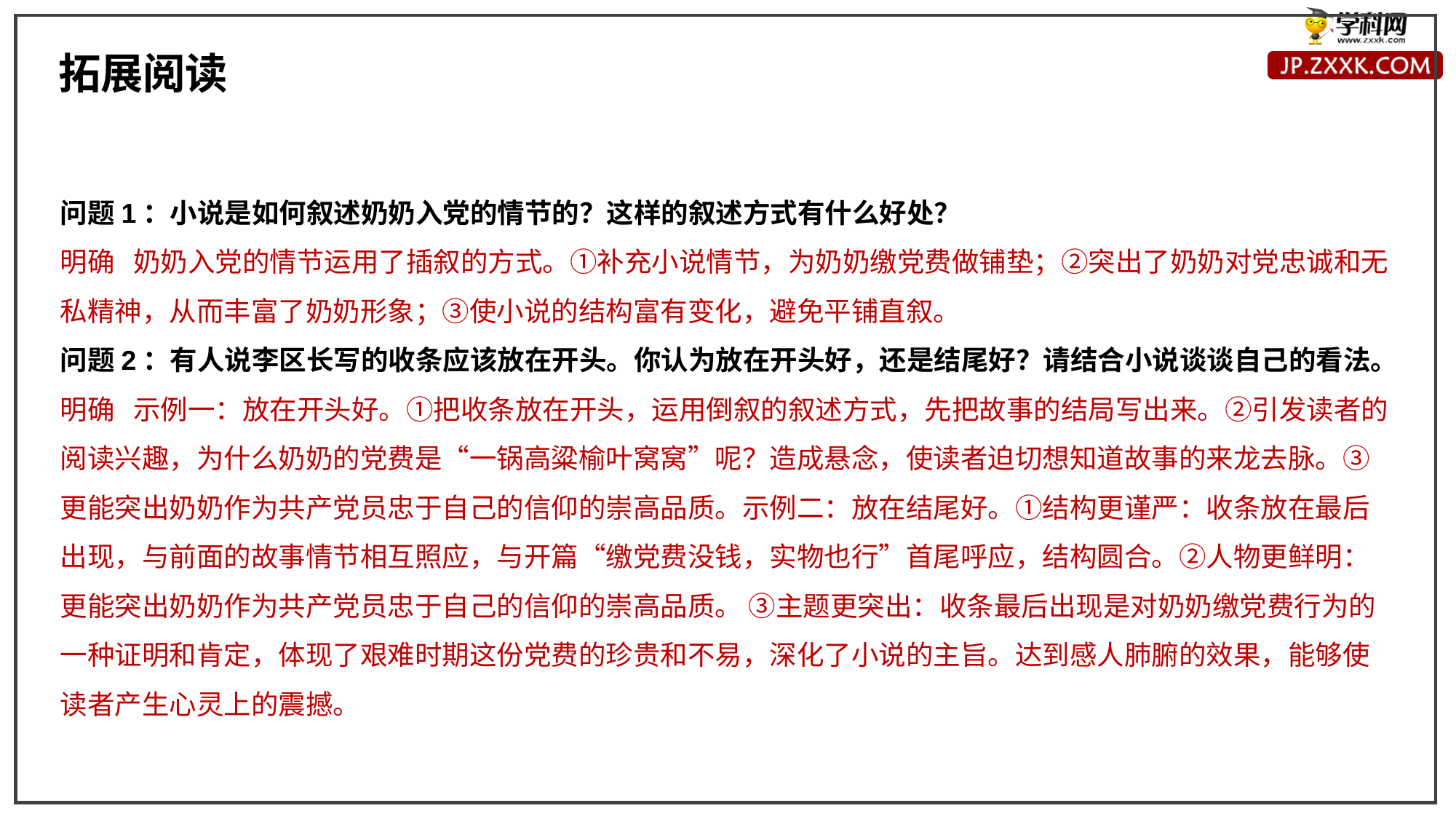

拓展阅读
问题1：小说是如何叙述奶奶入党的情节的？这样的叙述方式有什么好处？
明确   奶奶入党的情节运用了插叙的方式。①补充小说情节，为奶奶缴党费做铺垫；②突出了奶奶对党忠诚和无私精神，从而丰富了奶奶形象；③使小说的结构富有变化，避免平铺直叙。
问题2：有人说李区长写的收条应该放在开头。你认为放在开头好，还是结尾好？请结合小说谈谈自己的看法。
明确   示例一：放在开头好。①把收条放在开头，运用倒叙的叙述方式，先把故事的结局写出来。②引发读者的阅读兴趣，为什么奶奶的党费是“一锅高粱榆叶窝窝”呢？造成悬念，使读者迫切想知道故事的来龙去脉。③更能突出奶奶作为共产党员忠于自己的信仰的崇高品质。示例二：放在结尾好。①结构更谨严：收条放在最后出现，与前面的故事情节相互照应，与开篇“缴党费没钱，实物也行”首尾呼应，结构圆合。②人物更鲜明：更能突出奶奶作为共产党员忠于自己的信仰的崇高品质。 ③主题更突出：收条最后出现是对奶奶缴党费行为的一种证明和肯定，体现了艰难时期这份党费的珍贵和不易，深化了小说的主旨。达到感人肺腑的效果，能够使读者产生心灵上的震撼。